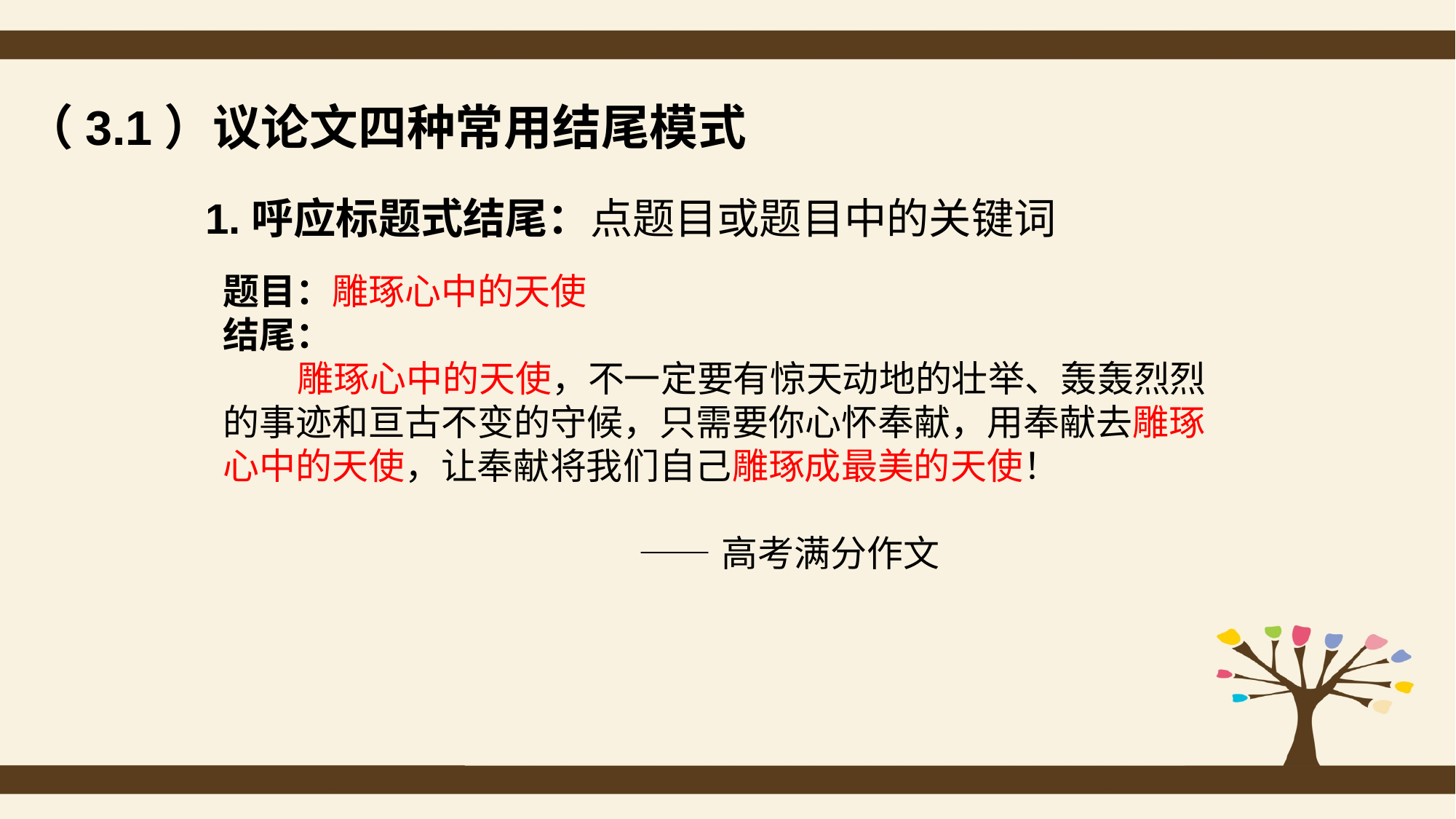

（3.1）议论文四种常用结尾模式
1.呼应标题式结尾：点题目或题目中的关键词
题目：雕琢心中的天使
结尾：
        雕琢心中的天使，不一定要有惊天动地的壮举、轰轰烈烈的事迹和亘古不变的守候，只需要你心怀奉献，用奉献去雕琢心中的天使，让奉献将我们自己雕琢成最美的天使！

                                                   ——高考满分作文